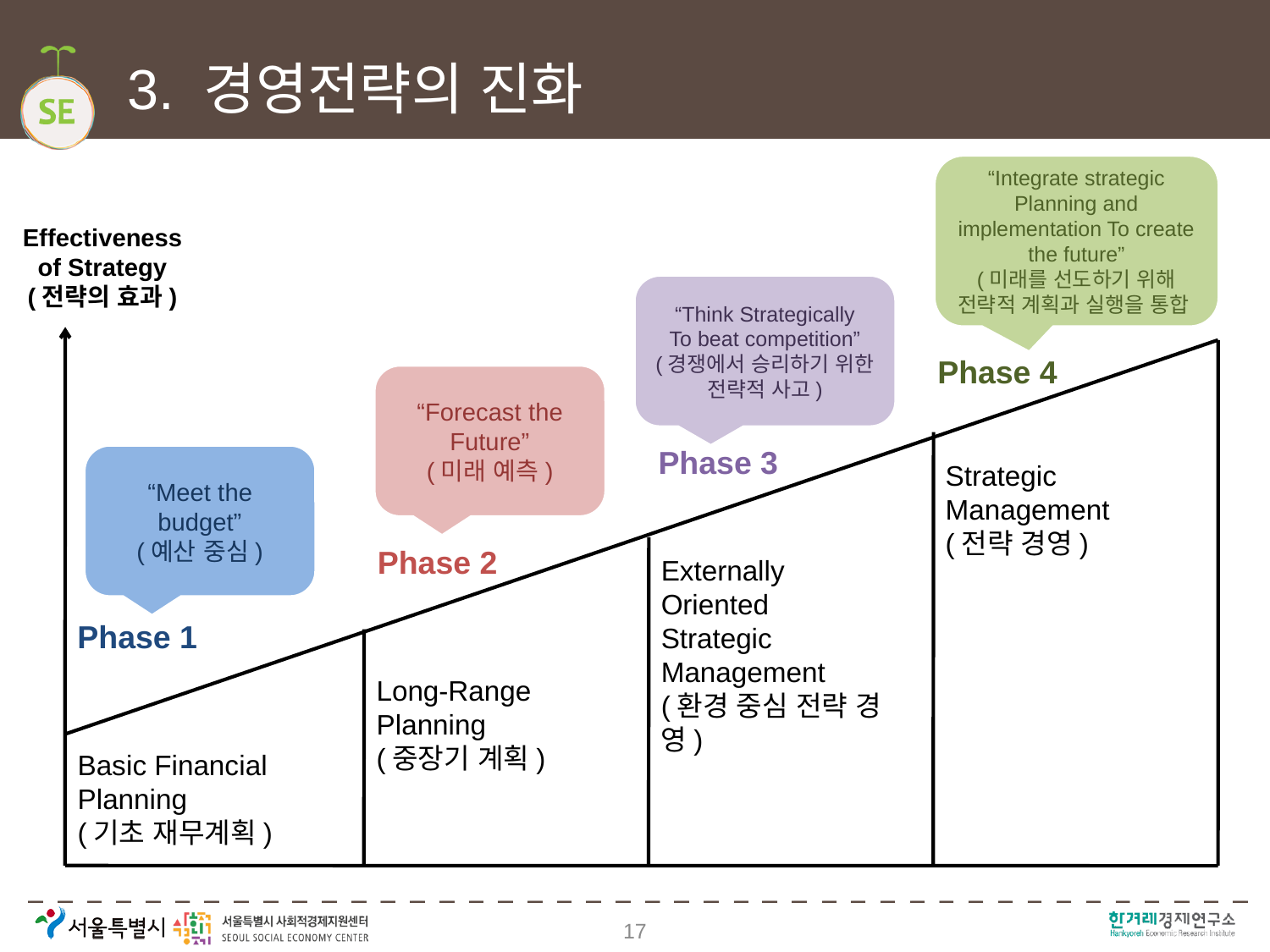

# 3. 경영전략의 진화
“Integrate strategic Planning and implementation To create the future”
(미래를 선도하기 위해 전략적 계획과 실행을 통합
Effectiveness of Strategy
(전략의 효과)
“Think Strategically
To beat competition”
(경쟁에서 승리하기 위한 전략적 사고)
Phase 4
“Forecast the Future”
(미래 예측)
Phase 3
“Meet the budget”
(예산 중심)
Strategic
Management
(전략 경영)
Phase 2
Externally
Oriented
Strategic
Management
(환경 중심 전략 경영)
Phase 1
Long-Range Planning
(중장기 계획)
Basic Financial Planning
(기초 재무계획)
17